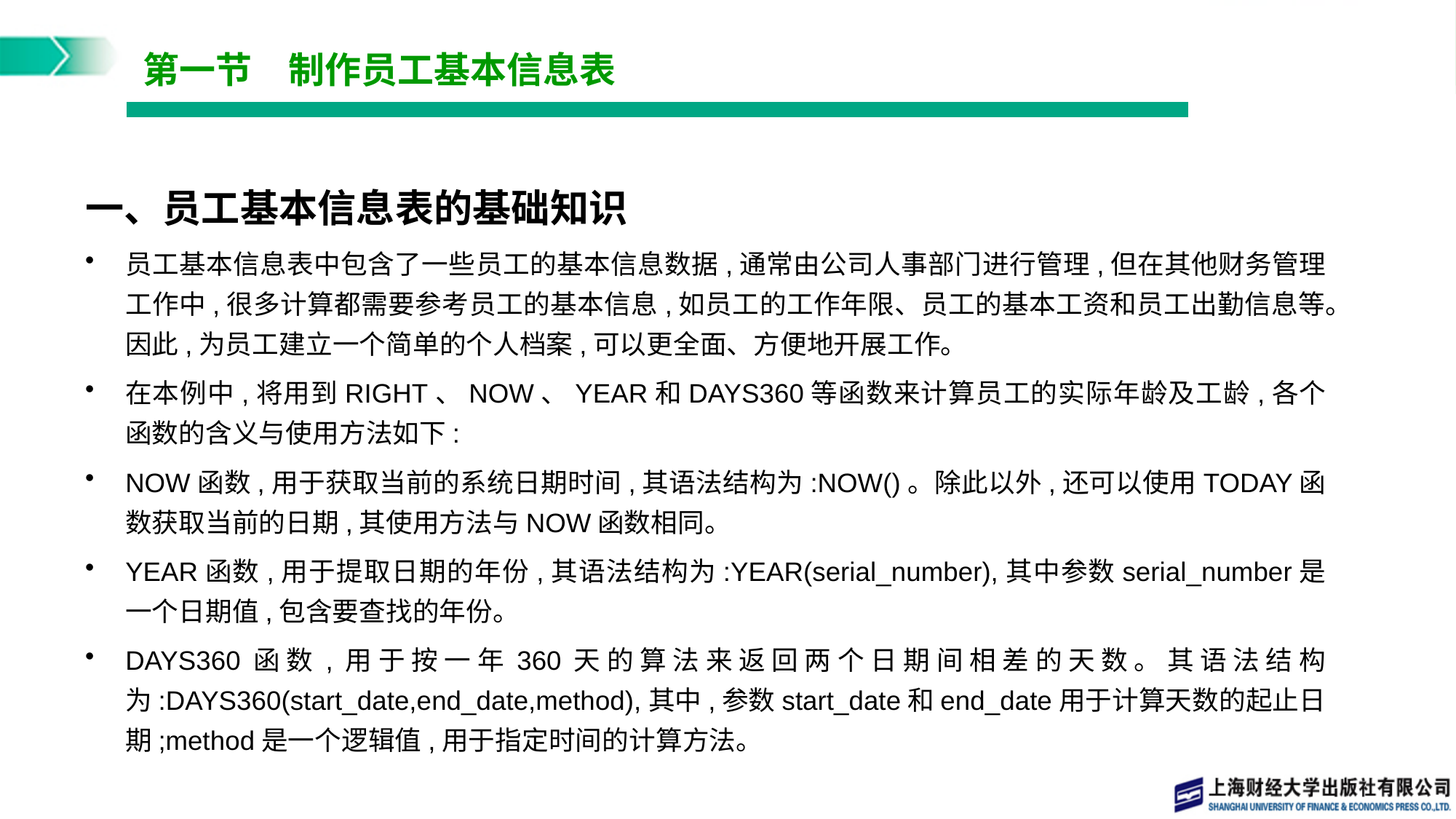

# 第一节　制作员工基本信息表
一、员工基本信息表的基础知识
员工基本信息表中包含了一些员工的基本信息数据,通常由公司人事部门进行管理,但在其他财务管理工作中,很多计算都需要参考员工的基本信息,如员工的工作年限、员工的基本工资和员工出勤信息等。因此,为员工建立一个简单的个人档案,可以更全面、方便地开展工作。
在本例中,将用到RIGHT、NOW、YEAR和DAYS360等函数来计算员工的实际年龄及工龄,各个函数的含义与使用方法如下:
NOW函数,用于获取当前的系统日期时间,其语法结构为:NOW()。除此以外,还可以使用TODAY函数获取当前的日期,其使用方法与NOW函数相同。
YEAR函数,用于提取日期的年份,其语法结构为:YEAR(serial_number),其中参数serial_number是一个日期值,包含要查找的年份。
DAYS360函数,用于按一年360天的算法来返回两个日期间相差的天数。其语法结构为:DAYS360(start_date,end_date,method),其中,参数start_date和end_date用于计算天数的起止日期;method是一个逻辑值,用于指定时间的计算方法。